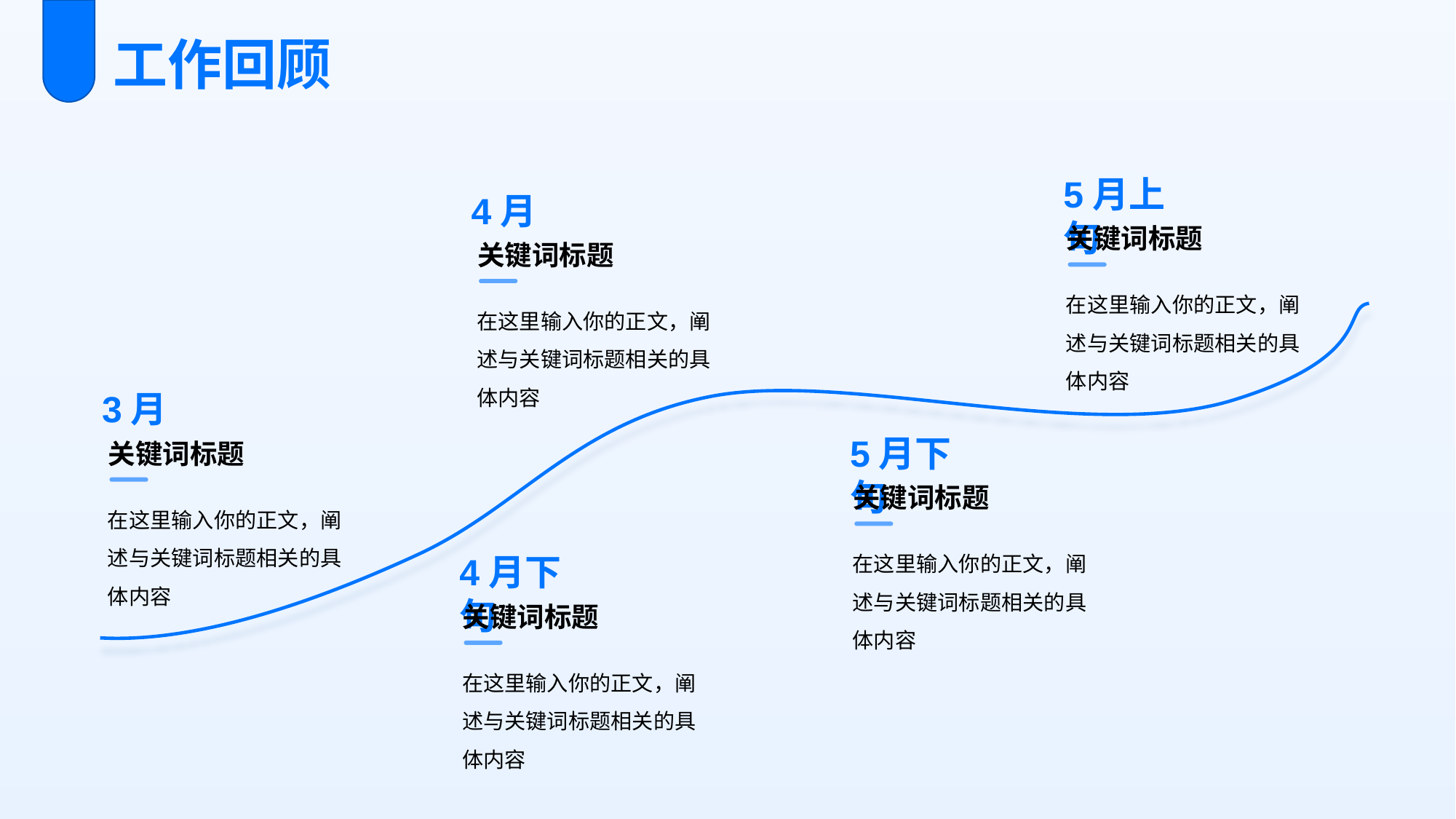

工作回顾
5月上旬
关键词标题

在这里输入你的正文，阐述与关键词标题相关的具体内容
4月
关键词标题

在这里输入你的正文，阐述与关键词标题相关的具体内容

3月
关键词标题

在这里输入你的正文，阐述与关键词标题相关的具体内容
5月下旬
关键词标题

在这里输入你的正文，阐述与关键词标题相关的具体内容
4月下旬
关键词标题

在这里输入你的正文，阐述与关键词标题相关的具体内容